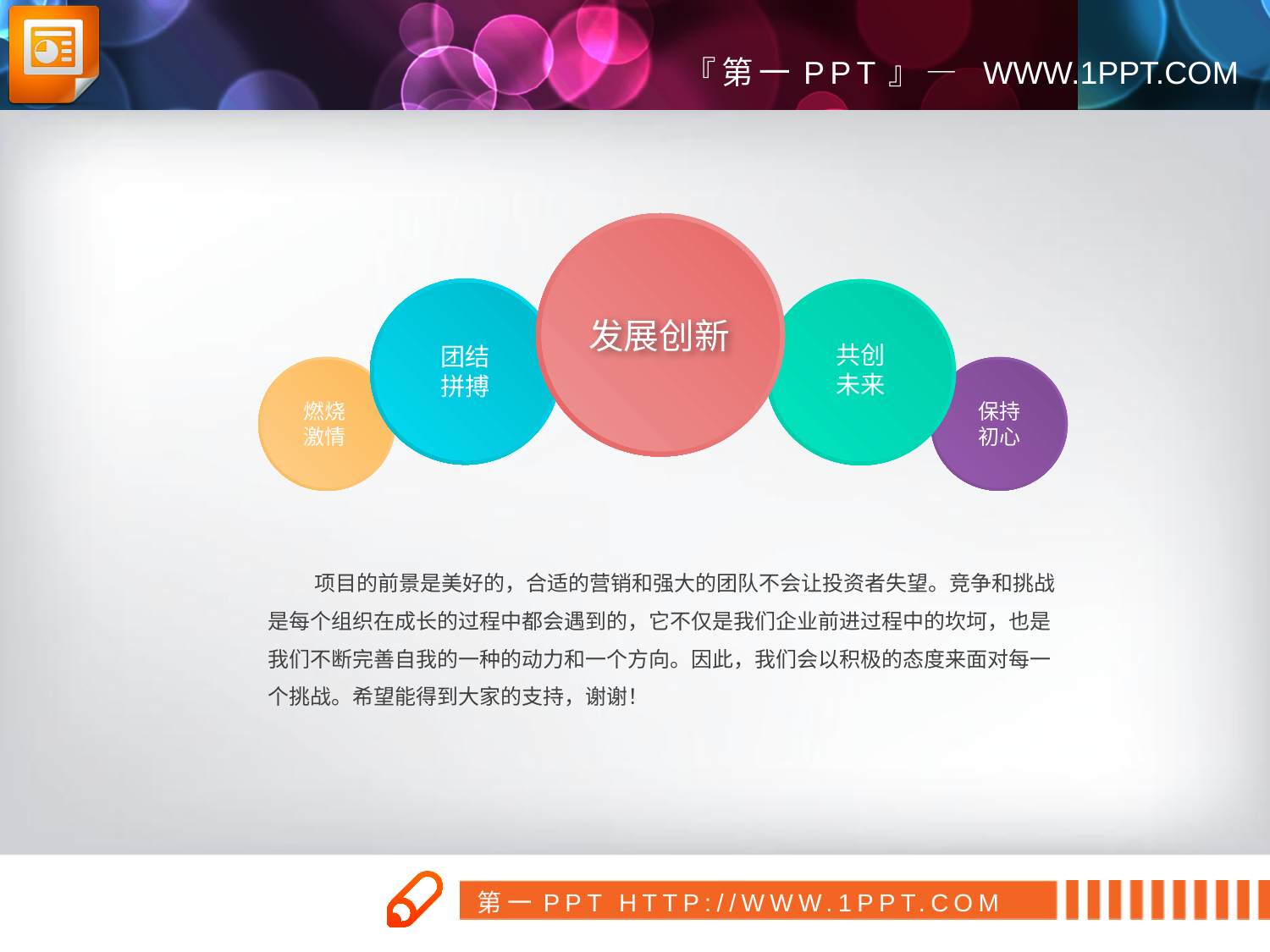

发展创新

团结拼搏

共创未来

保持初心

燃烧激情
         项目的前景是美好的，合适的营销和强大的团队不会让投资者失望。竞争和挑战是每个组织在成长的过程中都会遇到的，它不仅是我们企业前进过程中的坎坷，也是我们不断完善自我的一种的动力和一个方向。因此，我们会以积极的态度来面对每一个挑战。希望能得到大家的支持，谢谢！